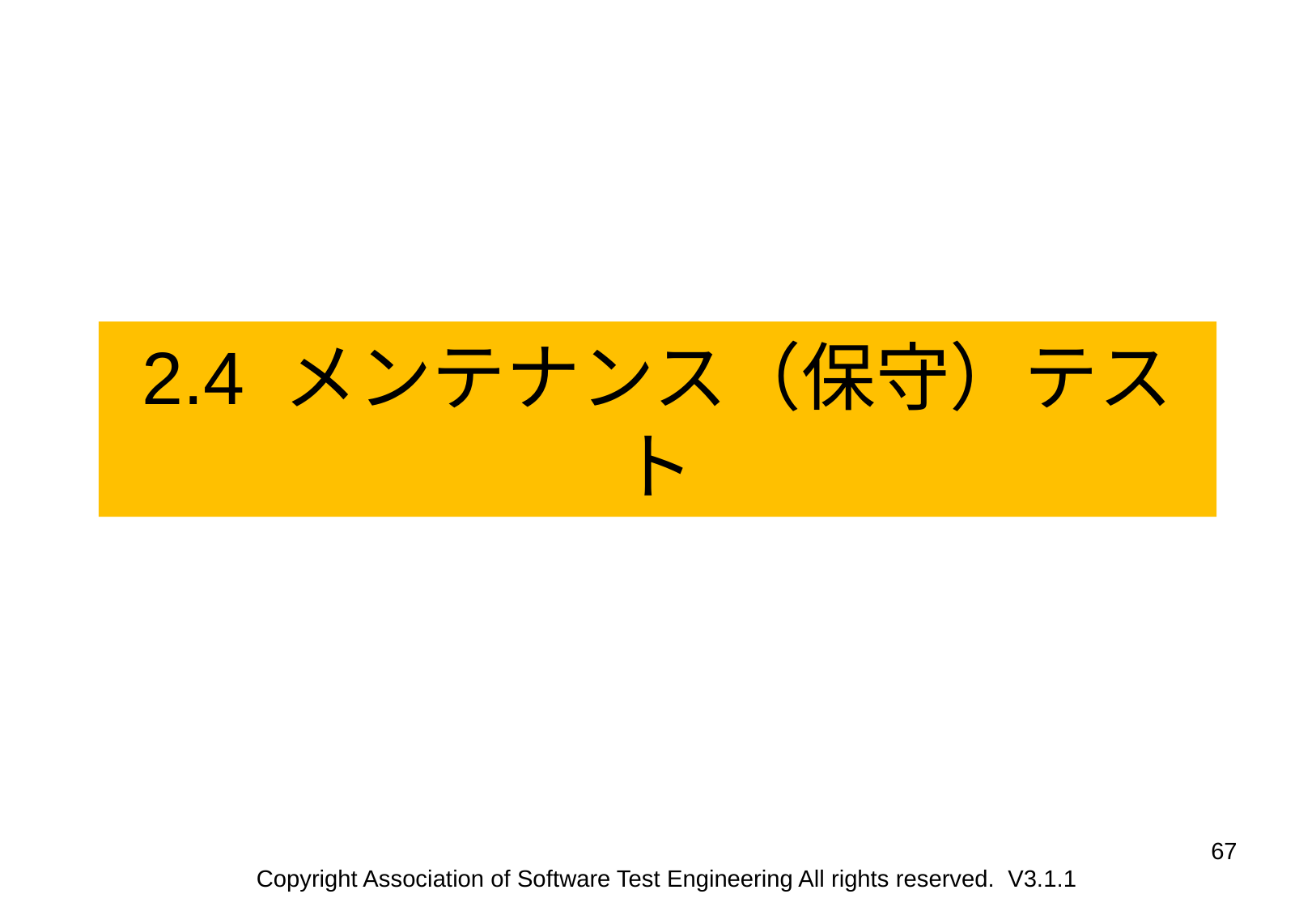

2.4 メンテナンス（保守）テスト
67
Copyright Association of Software Test Engineering All rights reserved.  V3.1.1